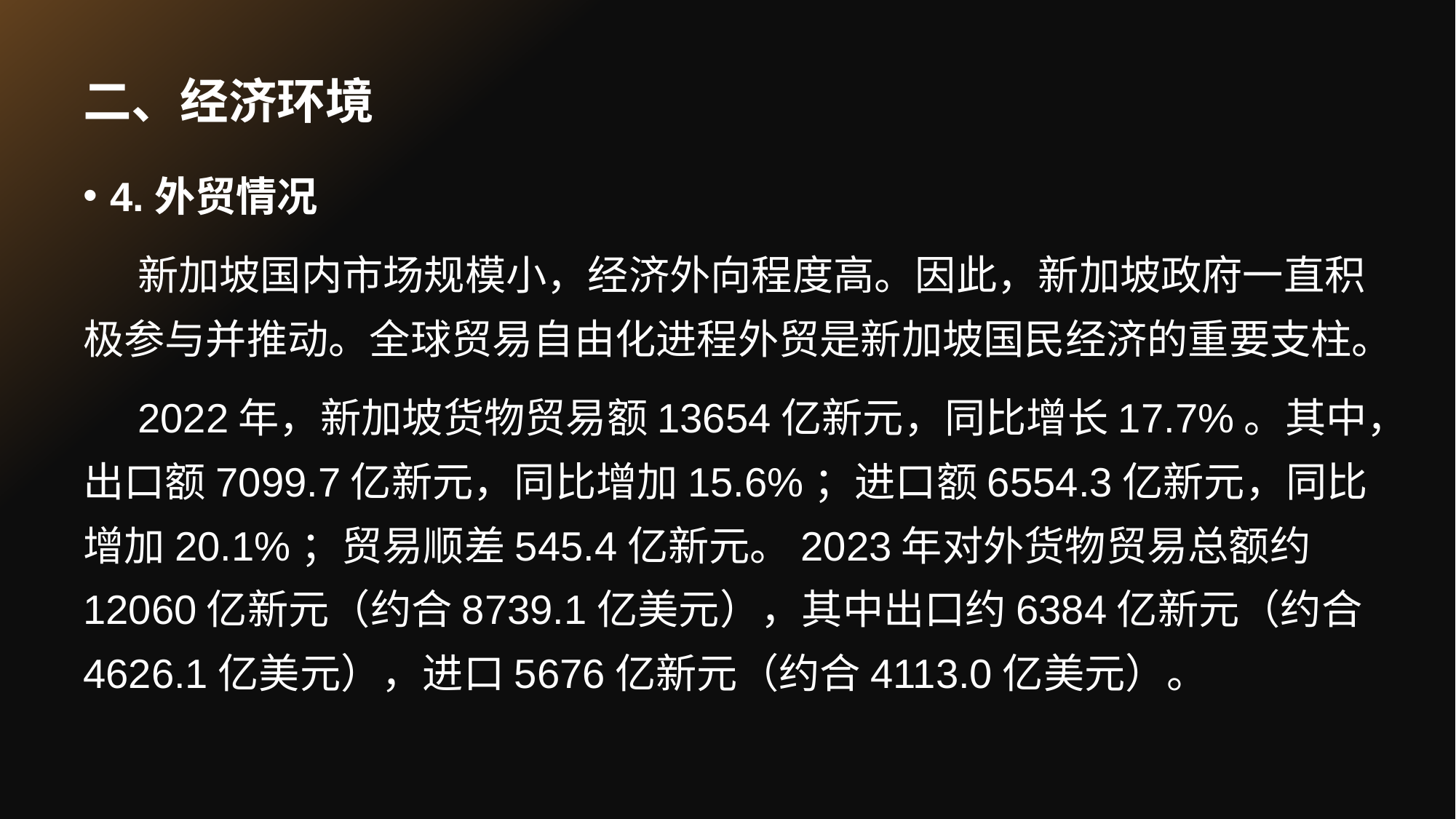

# 二、经济环境
4.外贸情况
新加坡国内市场规模小，经济外向程度高。因此，新加坡政府一直积极参与并推动。全球贸易自由化进程外贸是新加坡国民经济的重要支柱。
2022年，新加坡货物贸易额13654亿新元，同比增长17.7%。其中，出口额7099.7亿新元，同比增加15.6%；进口额6554.3亿新元，同比增加20.1%；贸易顺差545.4亿新元。2023年对外货物贸易总额约12060亿新元（约合8739.1亿美元），其中出口约6384亿新元（约合4626.1亿美元），进口5676亿新元（约合4113.0亿美元）。